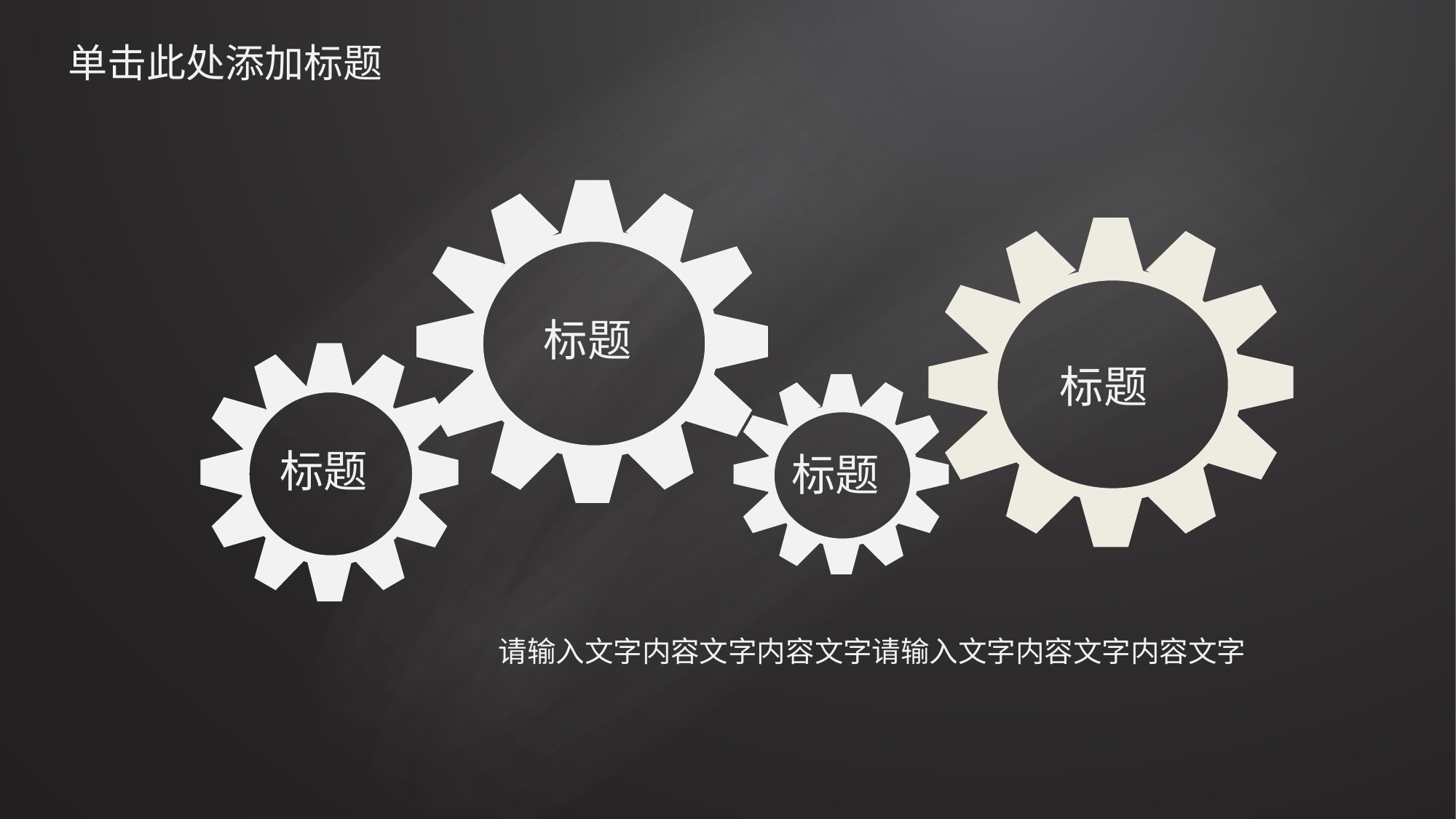

# 单击此处添加标题

标题

标题

标题

标题
请输入文字内容文字内容文字请输入文字内容文字内容文字